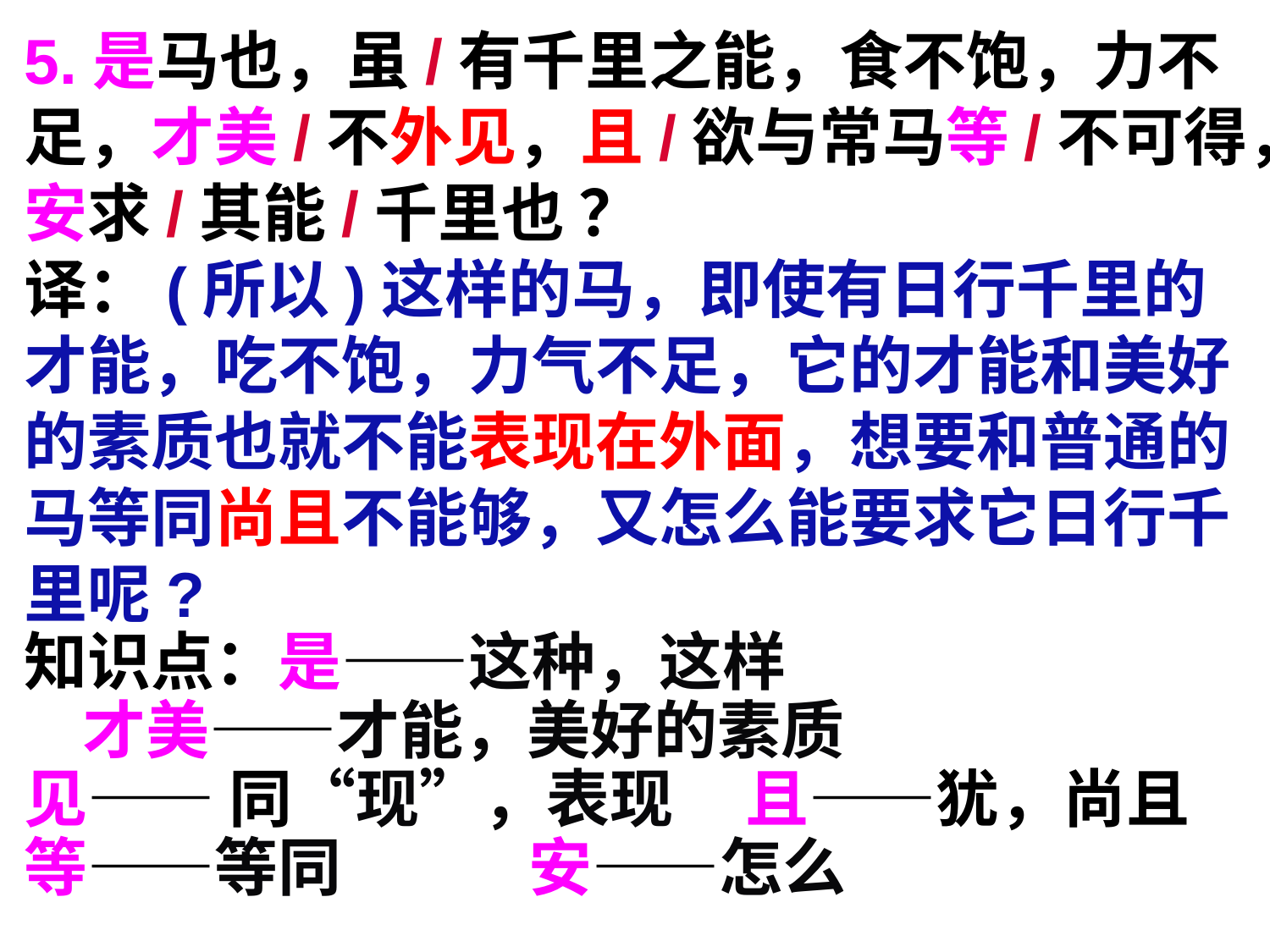

5.是马也，虽/有千里之能，食不饱，力不足，才美/不外见，且/欲与常马等/不可得，安求/其能/千里也 ？
译：(所以)这样的马，即使有日行千里的才能，吃不饱，力气不足，它的才能和美好的素质也就不能表现在外面，想要和普通的马等同尚且不能够，又怎么能要求它日行千里呢?
知识点：是——这种，这样
   才美——才能，美好的素质
见—— 同“现”，表现     且——犹，尚且
等——等同             安——怎么

#